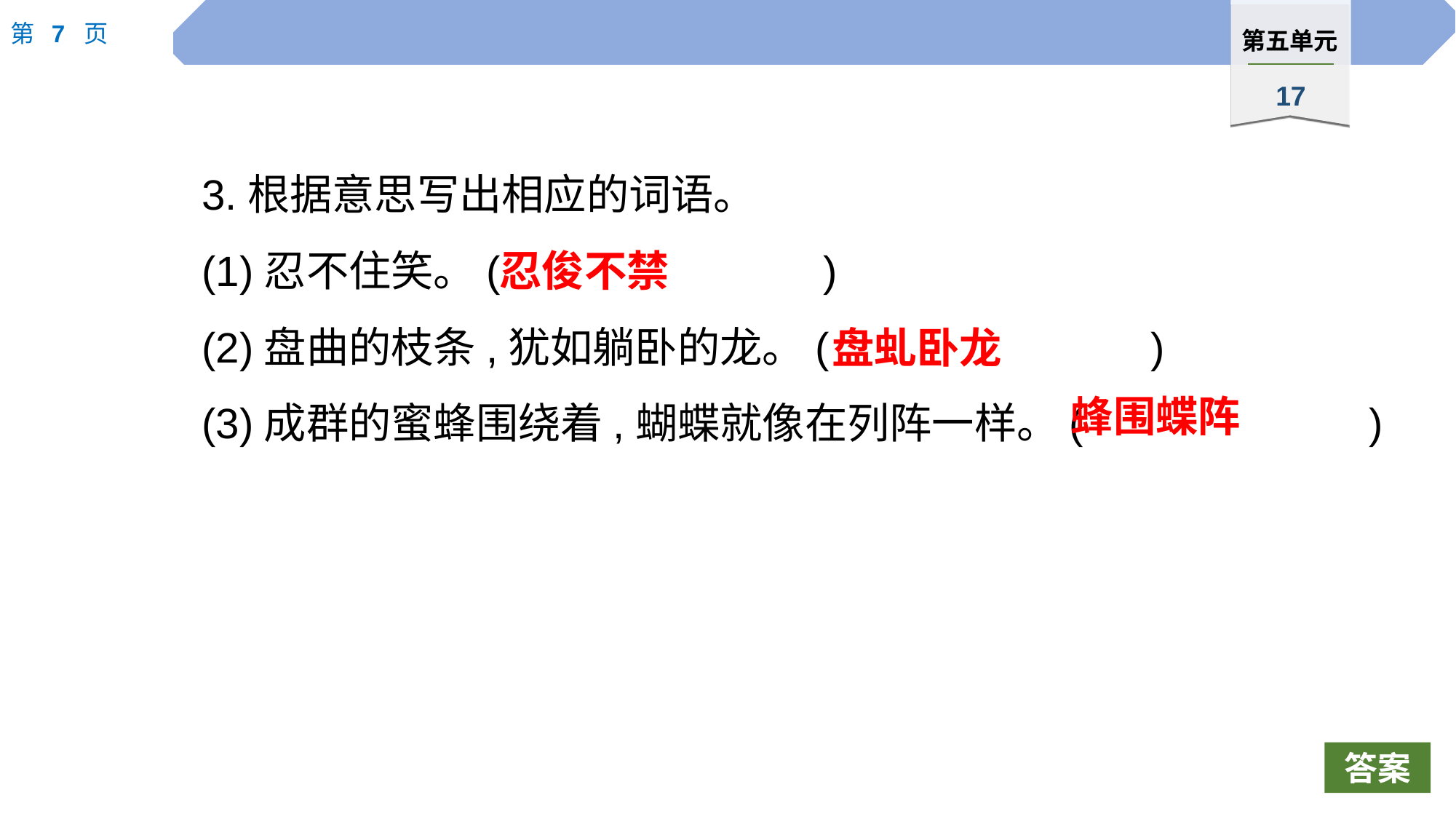

3.根据意思写出相应的词语。
(1)忍不住笑。(　		　)
(2)盘曲的枝条,犹如躺卧的龙。(　		　)
(3)成群的蜜蜂围绕着,蝴蝶就像在列阵一样。(　		　)
忍俊不禁
盘虬卧龙
蜂围蝶阵
答案